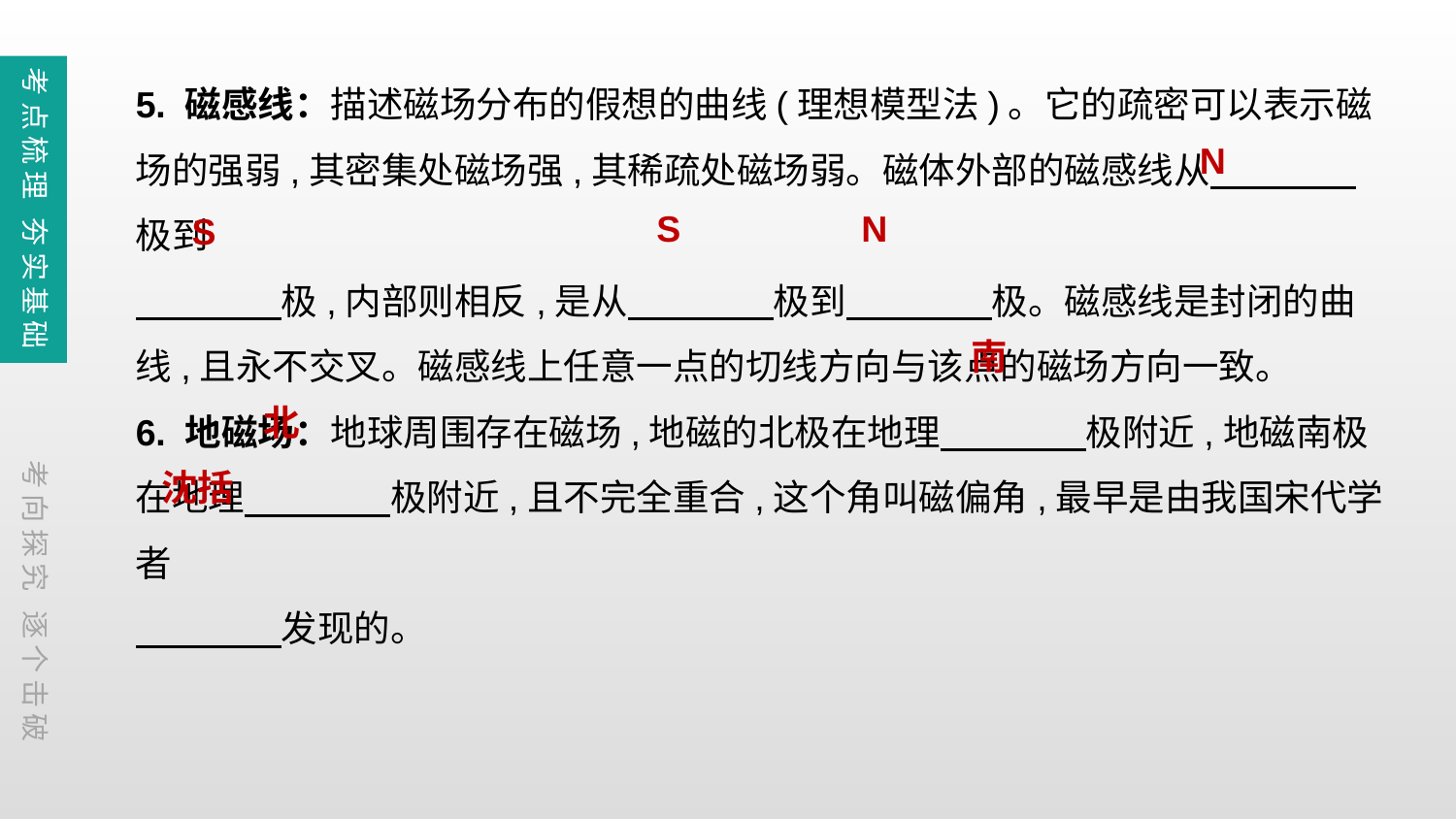

5. 磁感线：描述磁场分布的假想的曲线(理想模型法)。它的疏密可以表示磁场的强弱,其密集处磁场强,其稀疏处磁场弱。磁体外部的磁感线从　　　　极到
　　　　极,内部则相反,是从　　　　极到　　　　极。磁感线是封闭的曲线,且永不交叉。磁感线上任意一点的切线方向与该点的磁场方向一致。
6. 地磁场：地球周围存在磁场,地磁的北极在地理　　　　极附近,地磁南极在地理　　　　极附近,且不完全重合,这个角叫磁偏角,最早是由我国宋代学者
　　　　发现的。

考点梳理 夯实基础
N
S
N
S
南
北
考向探究 逐个击破
沈括